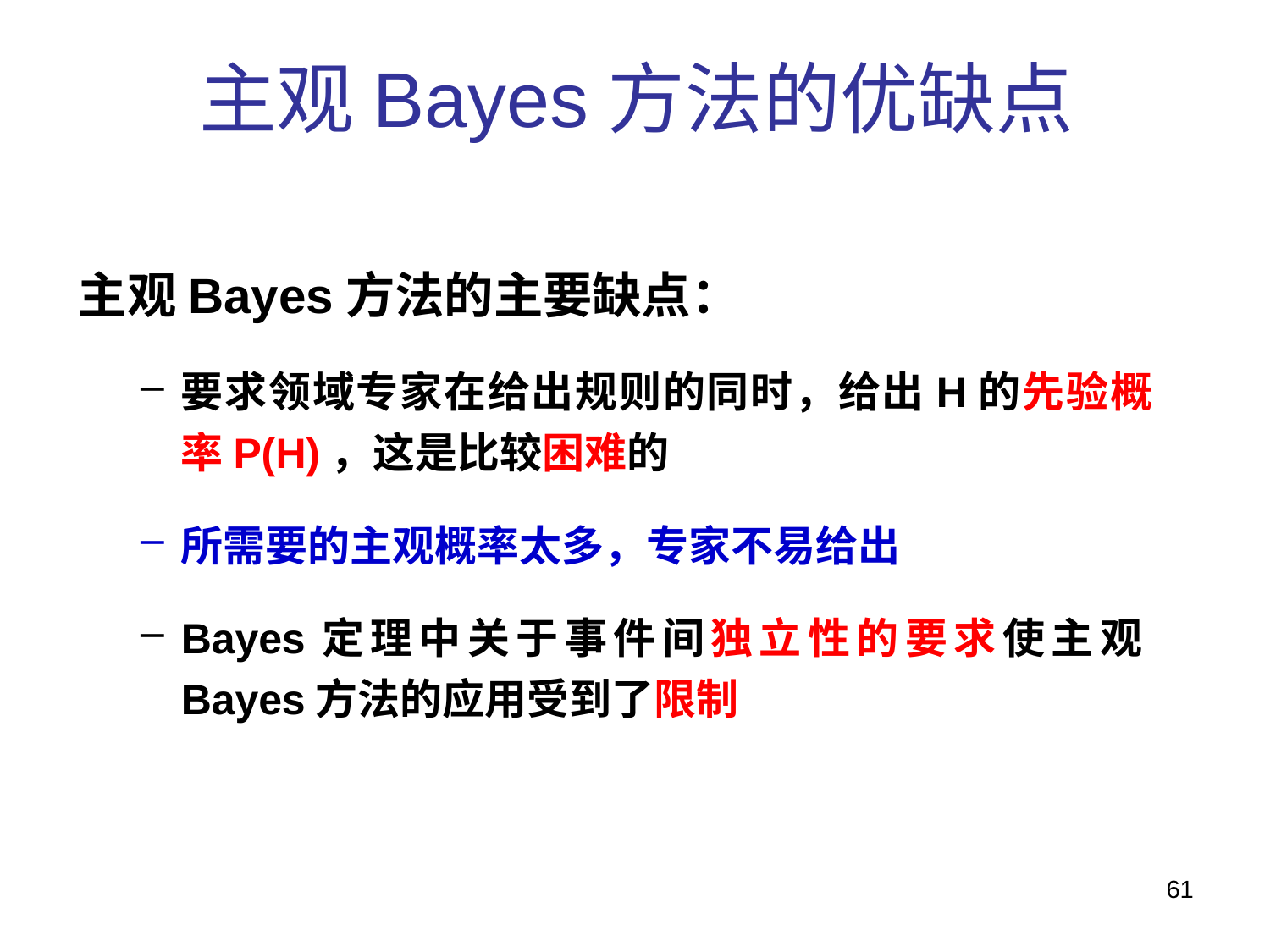

主观Bayes方法的优缺点
主观Bayes方法的主要缺点：
要求领域专家在给出规则的同时，给出H的先验概率P(H)，这是比较困难的
所需要的主观概率太多，专家不易给出
Bayes定理中关于事件间独立性的要求使主观Bayes方法的应用受到了限制

61